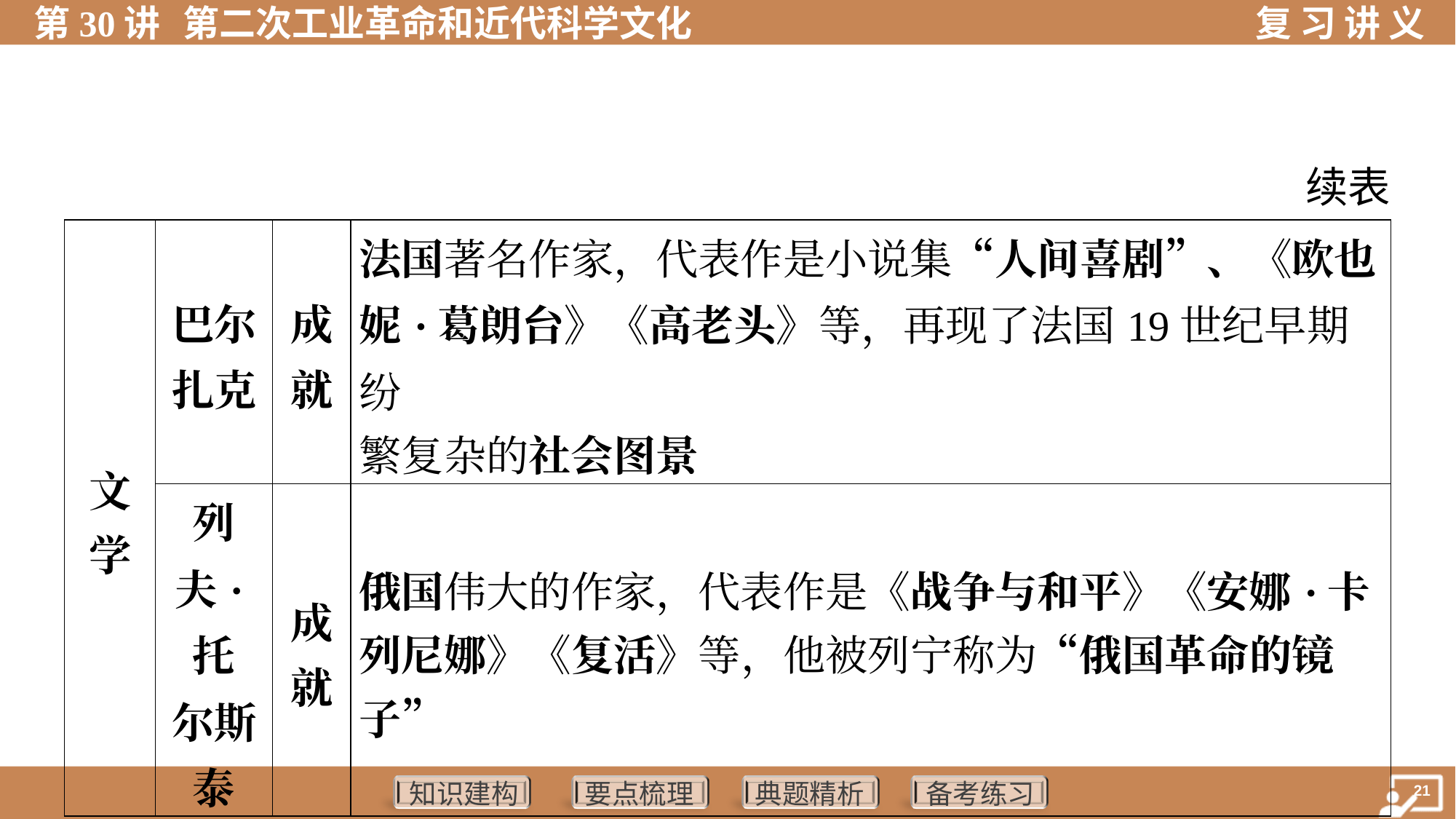

续表
| 文 学 | 巴尔 扎克 | 成 就 | 法国著名作家，代表作是小说集“人间喜剧”、《欧也 妮·葛朗台》《高老头》等，再现了法国19世纪早期纷 繁复杂的社会图景 |  |
| --- | --- | --- | --- | --- |
|  | 列 夫·托 尔斯 泰 | 成 就 | 俄国伟大的作家，代表作是《战争与和平》《安娜·卡 列尼娜》《复活》等，他被列宁称为“俄国革命的镜子” |  |